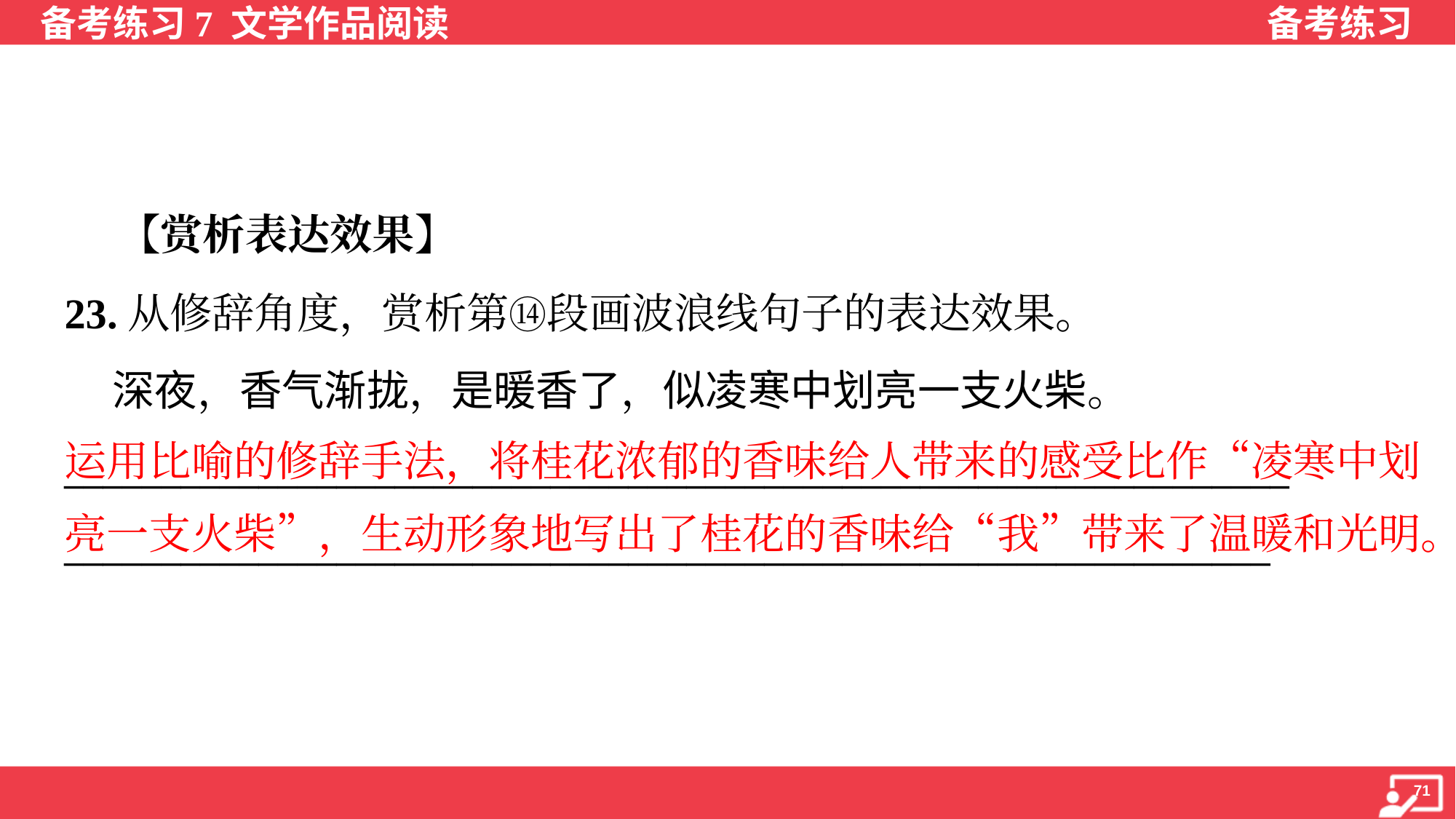

【赏析表达效果】
23.从修辞角度，赏析第⑭段画波浪线句子的表达效果。
    深夜，香气渐拢，是暖香了，似凌寒中划亮一支火柴。
_______________________________________________________________
______________________________________________________________
运用比喻的修辞手法，将桂花浓郁的香味给人带来的感受比作“凌寒中划
亮一支火柴”，生动形象地写出了桂花的香味给“我”带来了温暖和光明。